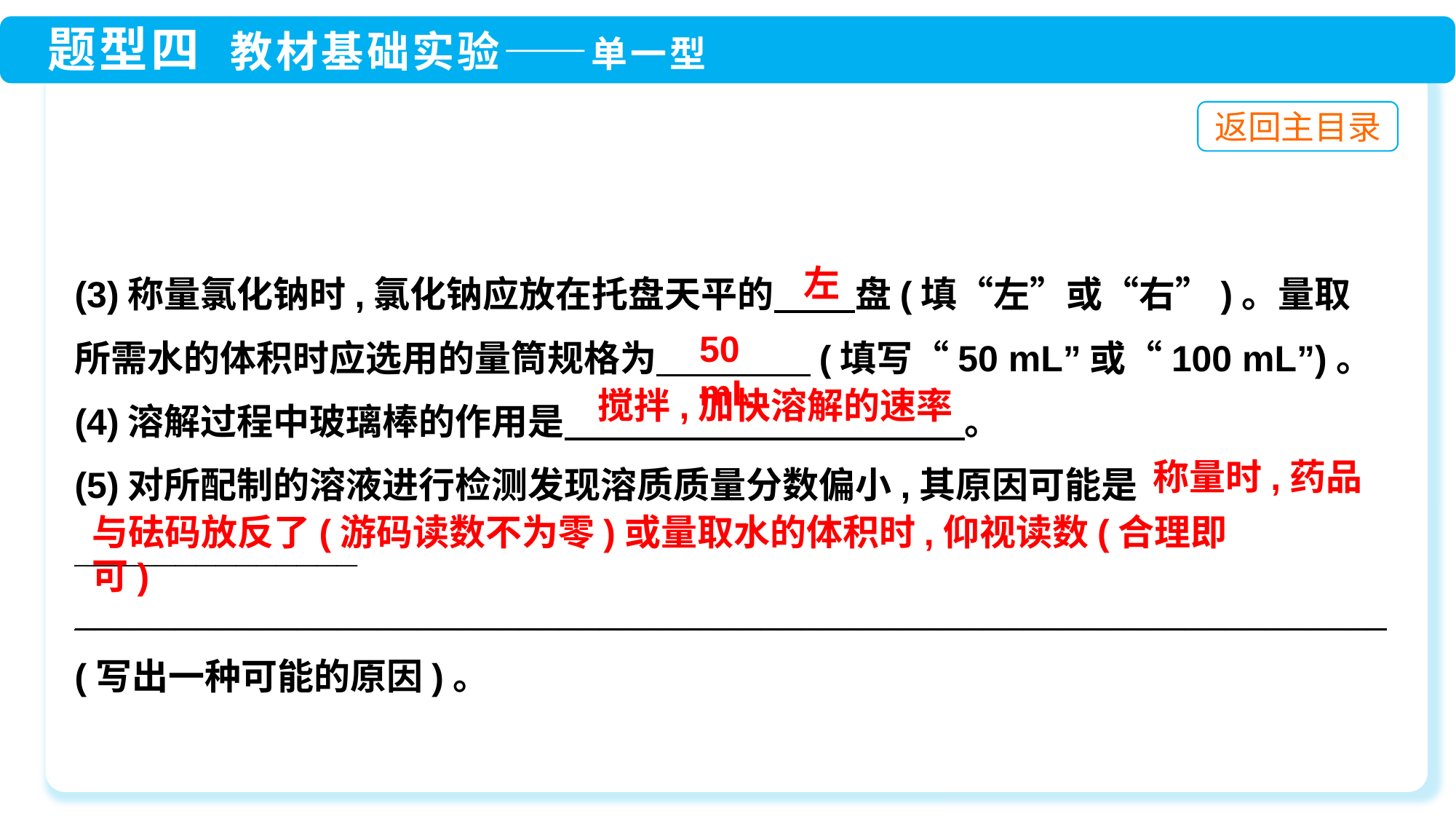

(3)称量氯化钠时,氯化钠应放在托盘天平的　　 盘(填“左”或“右”)。量取
所需水的体积时应选用的量筒规格为　　　　 (填写“50 mL”或“100 mL”)。
(4)溶解过程中玻璃棒的作用是　　　　　　　　　　　。
(5)对所配制的溶液进行检测发现溶质质量分数偏小,其原因可能是______________
_________________________________________________________________(写出一种可能的原因)。
左
50 mL
搅拌,加快溶解的速率
称量时,药品
与砝码放反了(游码读数不为零)或量取水的体积时,仰视读数(合理即可)